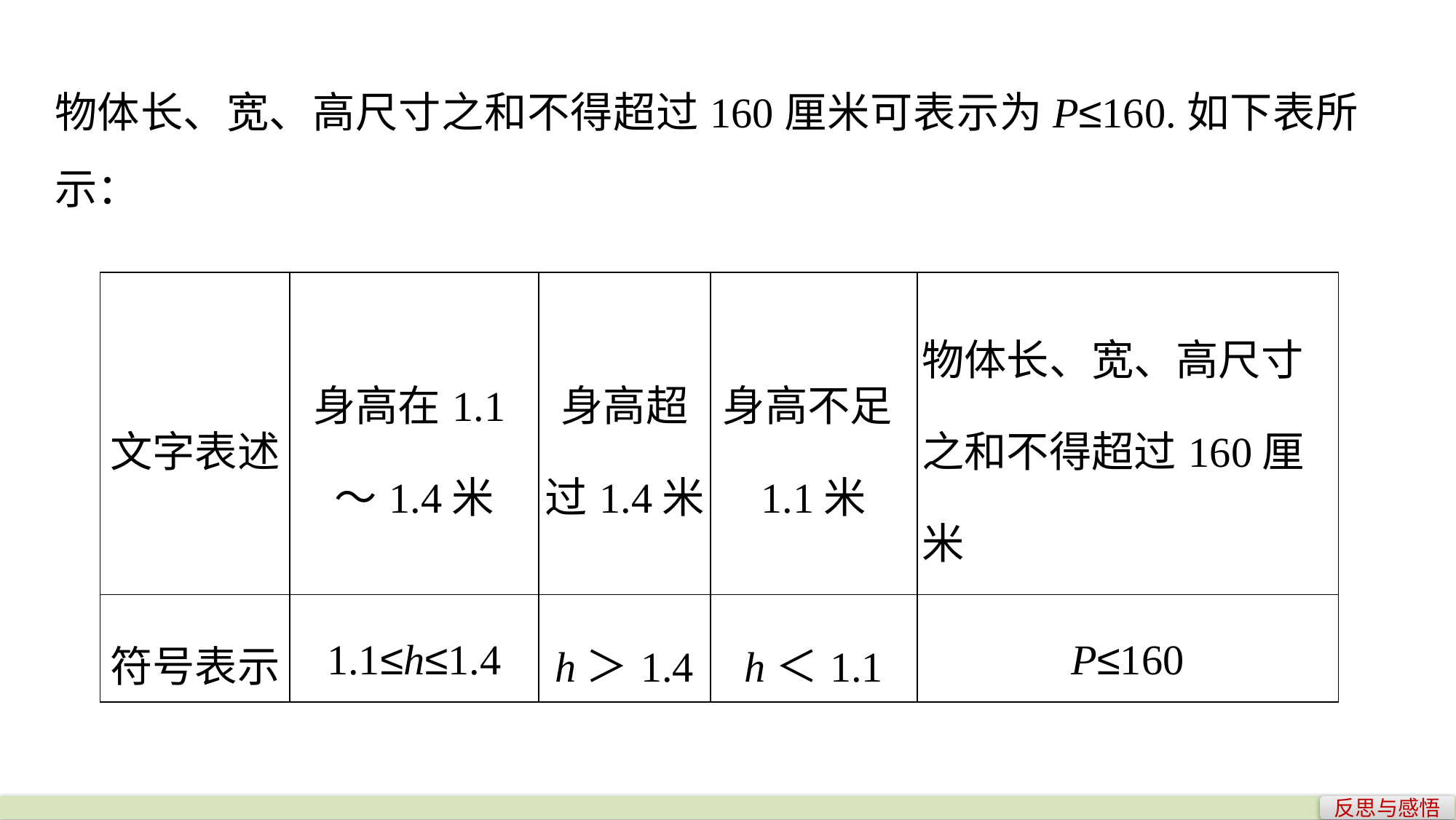

物体长、宽、高尺寸之和不得超过160厘米可表示为P≤160.如下表所示：
| 文字表述 | 身高在1.1～1.4米 | 身高超过1.4米 | 身高不足1.1米 | 物体长、宽、高尺寸之和不得超过160厘米 |
| --- | --- | --- | --- | --- |
| 符号表示 | 1.1≤h≤1.4 | h＞1.4 | h＜1.1 | P≤160 |
反思与感悟